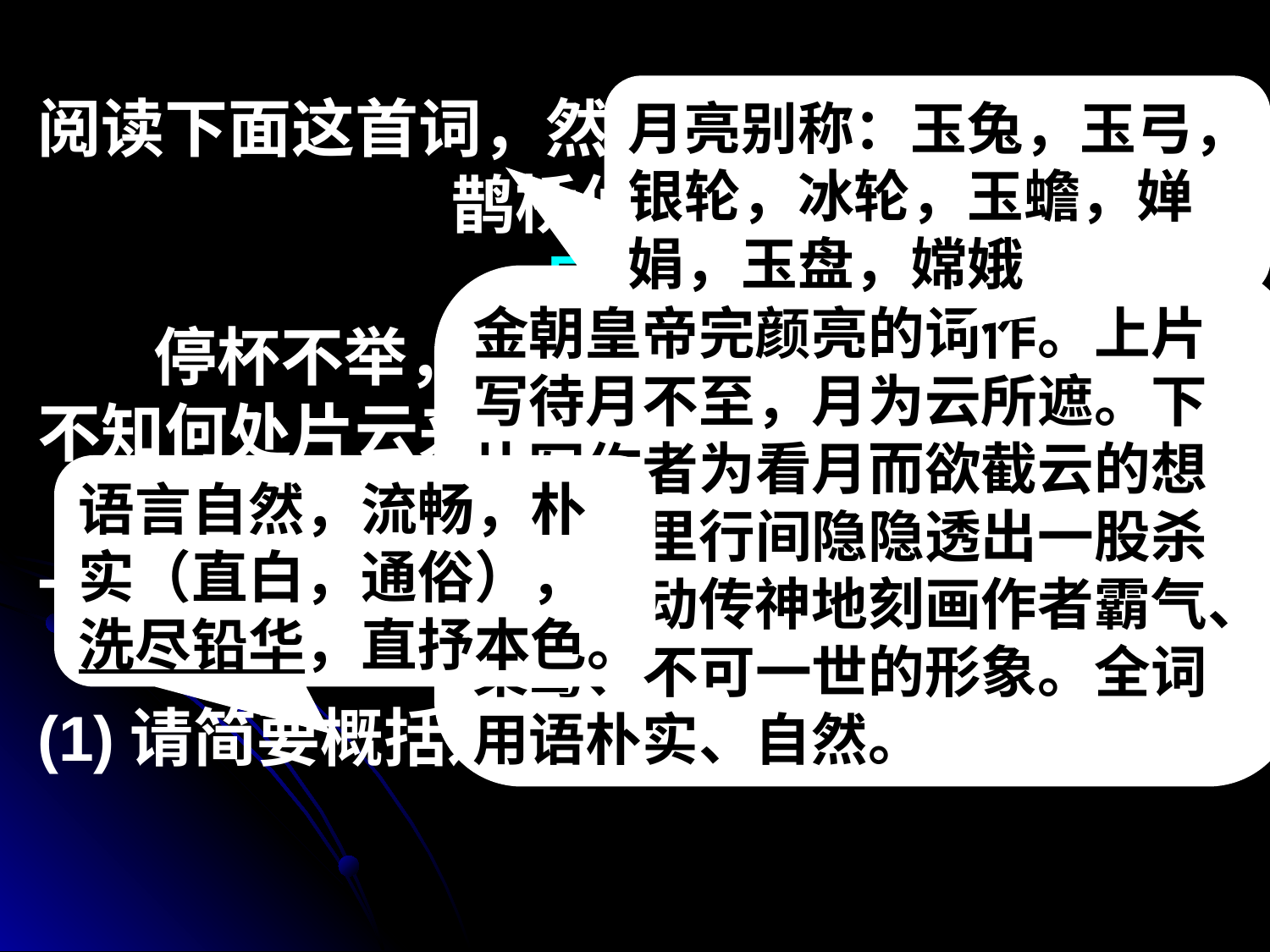

阅读下面这首词，然后回答问题。
鹊桥仙•待月
完颜亮
       停杯不举，停歌不发，等候银蟾出海。不知何处片云来，做许大、通天障碍。
       虬髯捻断，星眸睁裂，唯恨剑锋不快。一挥截断紫云腰，仔细看、嫦娥体态。

(1)请简要概括这首词的语言特色。
月亮别称：玉兔，玉弓，银轮，冰轮，玉蟾，婵娟，玉盘，嫦娥
金代第四位皇帝
金朝皇帝完颜亮的词作。上片写待月不至，月为云所遮。下片写作者为看月而欲截云的想象，字里行间隐隐透出一股杀气，生动传神地刻画作者霸气、桀骜、不可一世的形象。全词用语朴实、自然。
语言自然，流畅，朴实（直白，通俗），洗尽铅华，直抒本色。